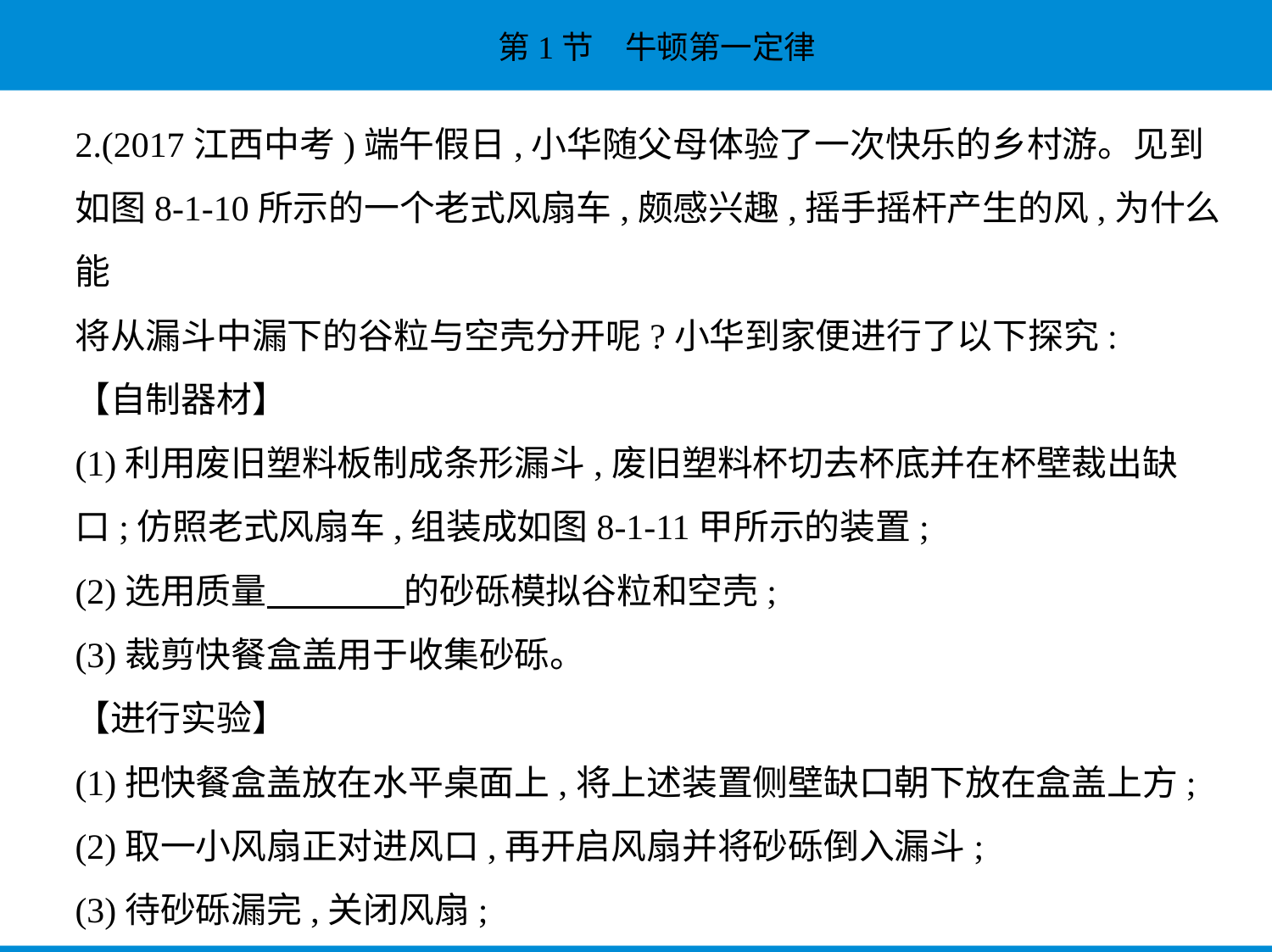

2.(2017江西中考)端午假日,小华随父母体验了一次快乐的乡村游。见到
如图8-1-10所示的一个老式风扇车,颇感兴趣,摇手摇杆产生的风,为什么能
将从漏斗中漏下的谷粒与空壳分开呢?小华到家便进行了以下探究:
【自制器材】
(1)利用废旧塑料板制成条形漏斗,废旧塑料杯切去杯底并在杯壁裁出缺
口;仿照老式风扇车,组装成如图8-1-11甲所示的装置;
(2)选用质量　　　    的砂砾模拟谷粒和空壳;
(3)裁剪快餐盒盖用于收集砂砾。
【进行实验】
(1)把快餐盒盖放在水平桌面上,将上述装置侧壁缺口朝下放在盒盖上方;
(2)取一小风扇正对进风口,再开启风扇并将砂砾倒入漏斗;
(3)待砂砾漏完,关闭风扇;